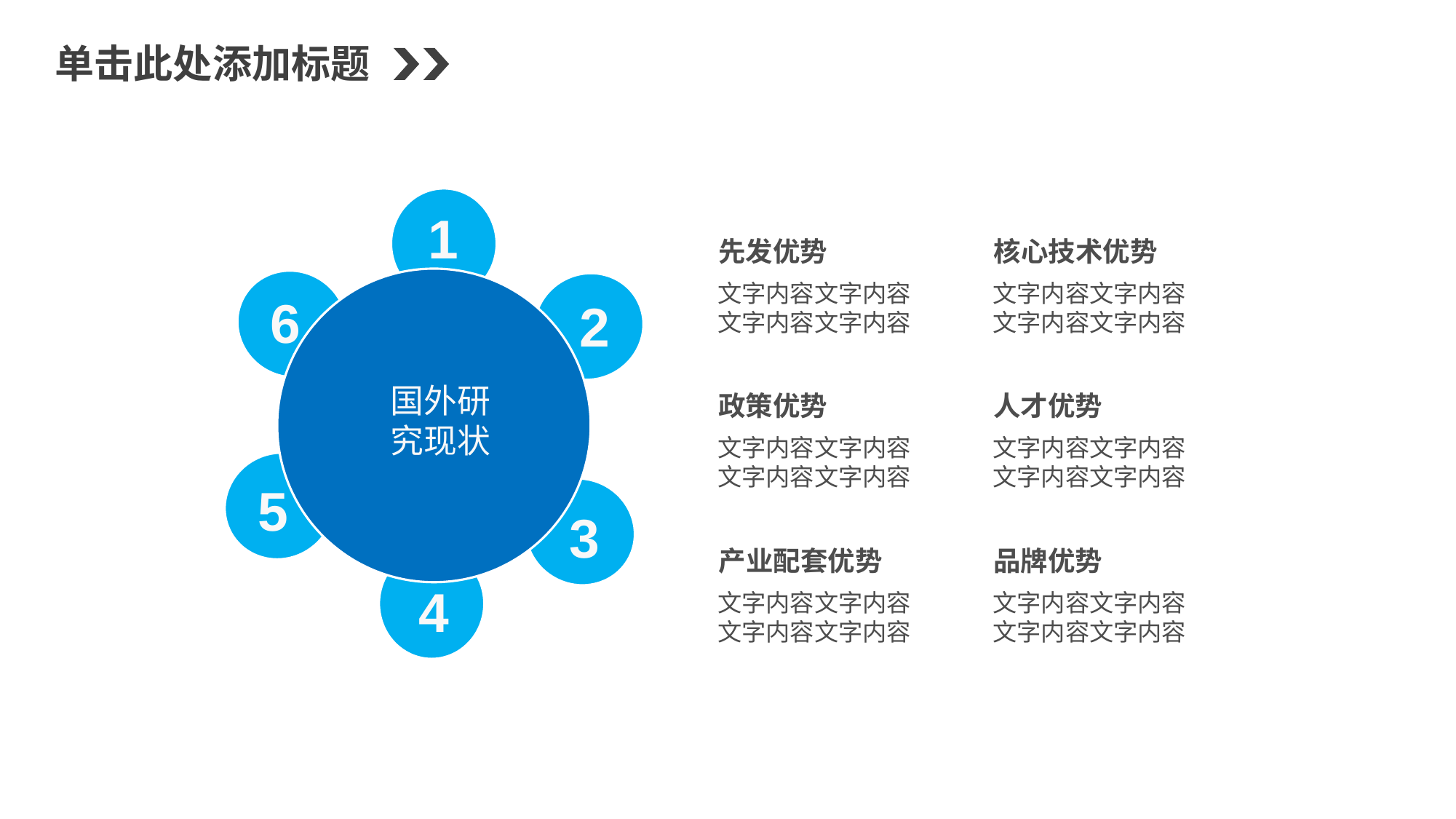

单击此处添加标题

1
先发优势
文字内容文字内容
文字内容文字内容
核心技术优势
文字内容文字内容
文字内容文字内容

6

2

国外研
究现状
政策优势
文字内容文字内容
文字内容文字内容
人才优势
文字内容文字内容
文字内容文字内容

5

3
产业配套优势
文字内容文字内容
文字内容文字内容
品牌优势
文字内容文字内容
文字内容文字内容

4